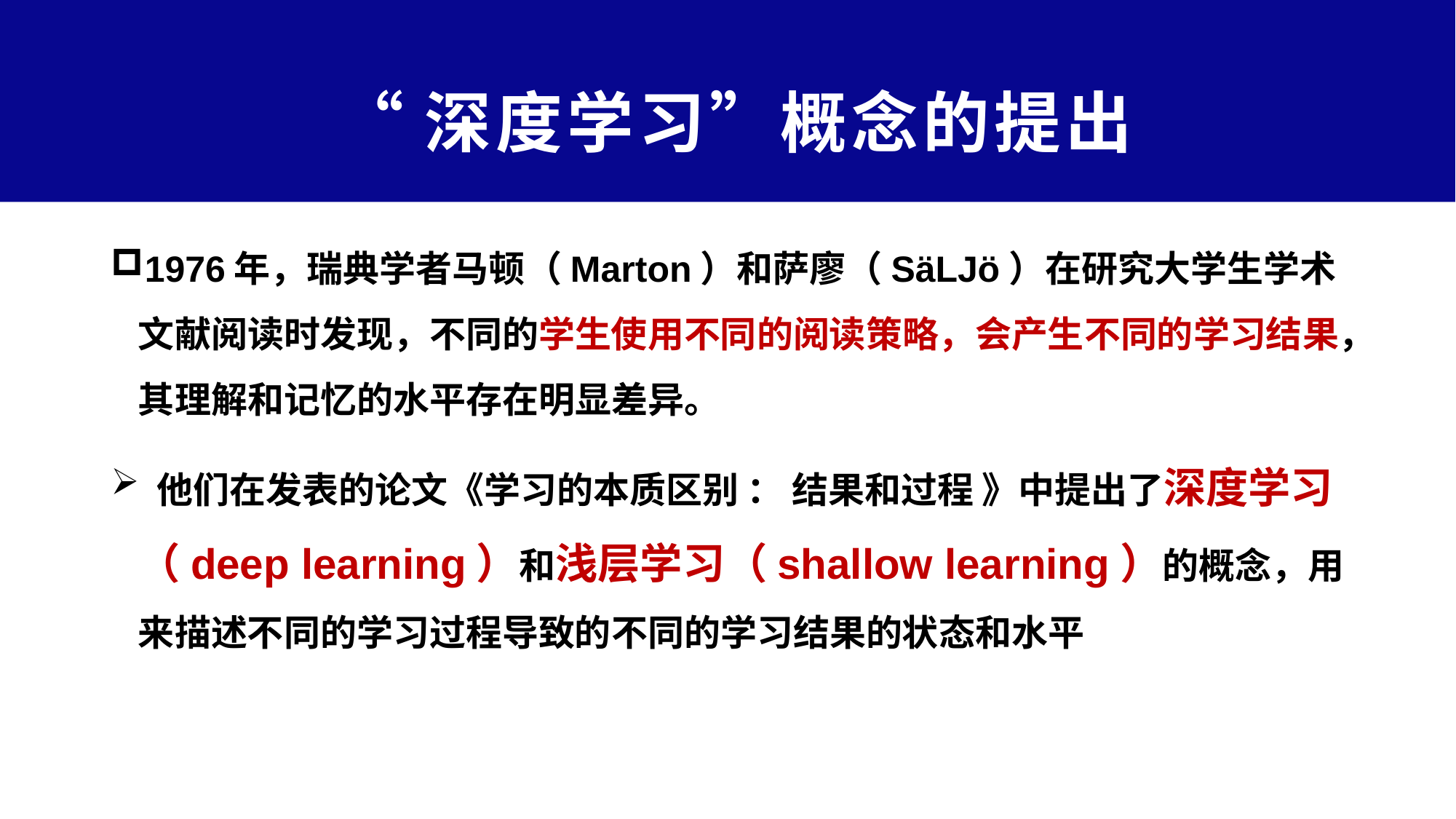

# “深度学习”概念的提出
1976年，瑞典学者马顿（Marton）和萨廖（SäLJö）在研究大学生学术文献阅读时发现，不同的学生使用不同的阅读策略，会产生不同的学习结果，其理解和记忆的水平存在明显差异。
 他们在发表的论文《学习的本质区别 ： 结果和过程 》中提出了深度学习（deep learning）和浅层学习（shallow learning）的概念，用来描述不同的学习过程导致的不同的学习结果的状态和水平